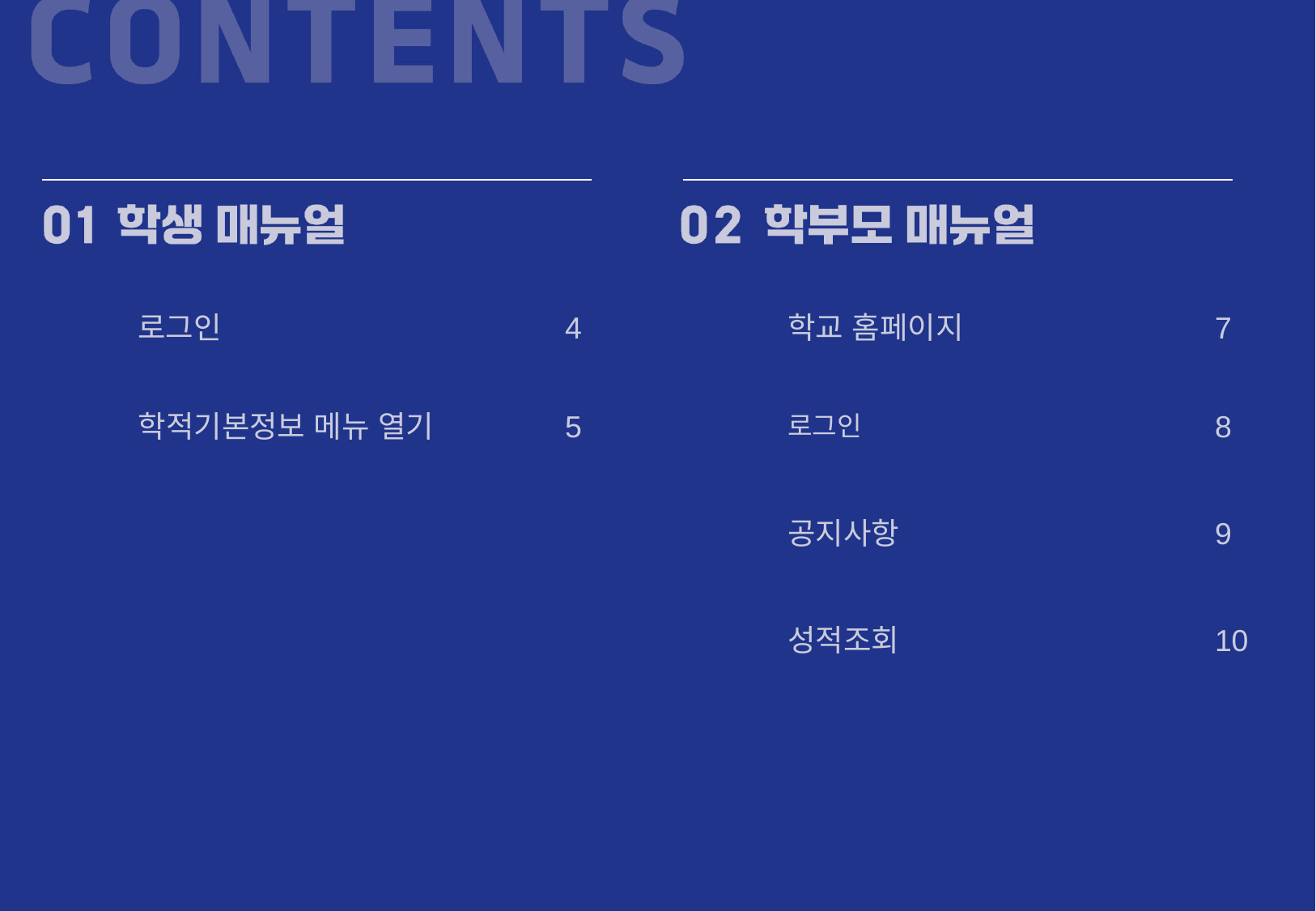

로그인
4
학교 홈페이지
7
학적기본정보 메뉴 열기
5
로그인
8
공지사항
9
성적조회
10
2